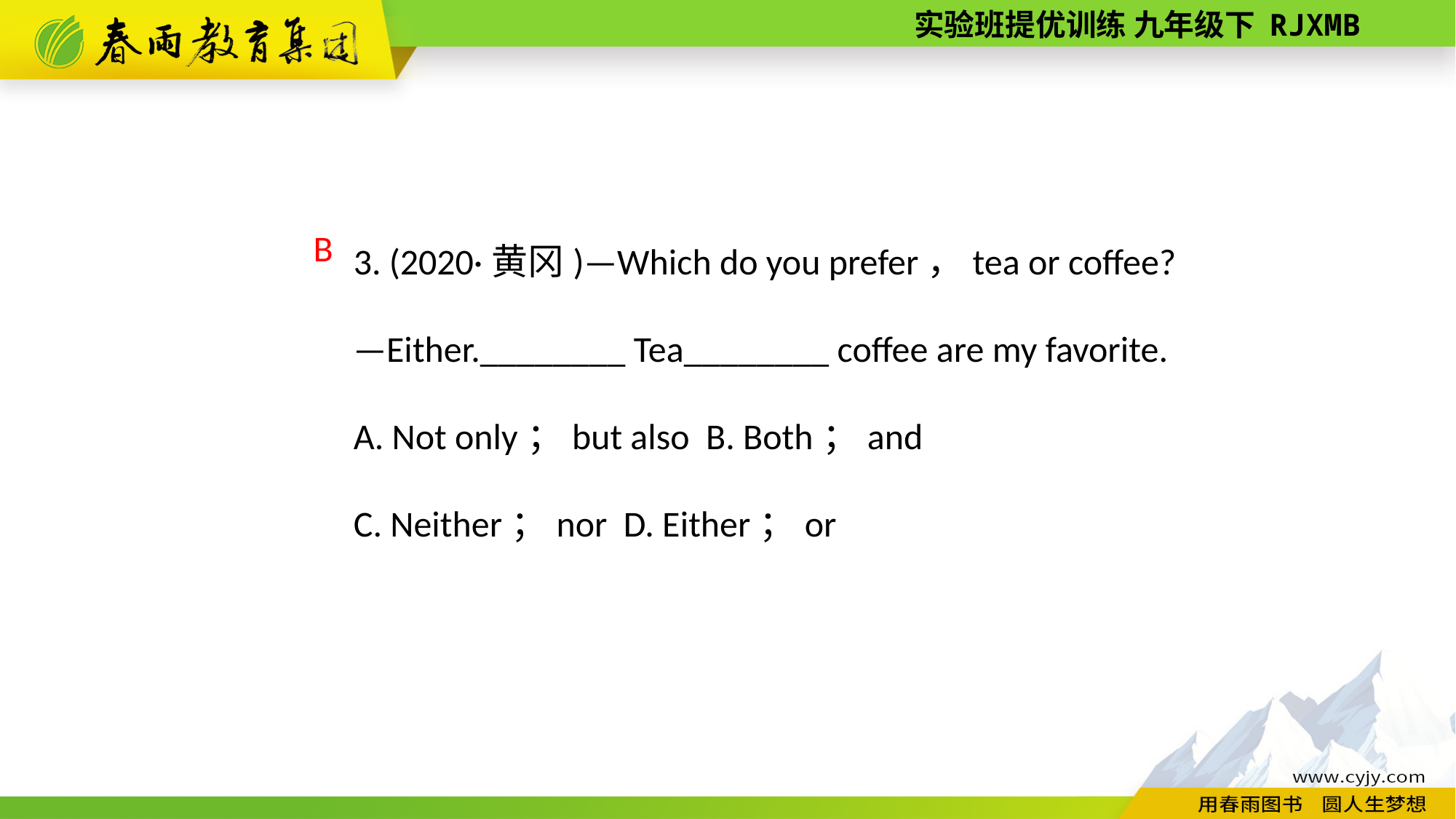

3. (2020·黄冈)—Which do you prefer，tea or coffee?
—Either.________ Tea________ coffee are my favorite.
A. Not only；but also  B. Both；and
C. Neither；nor  D. Either；or
 B